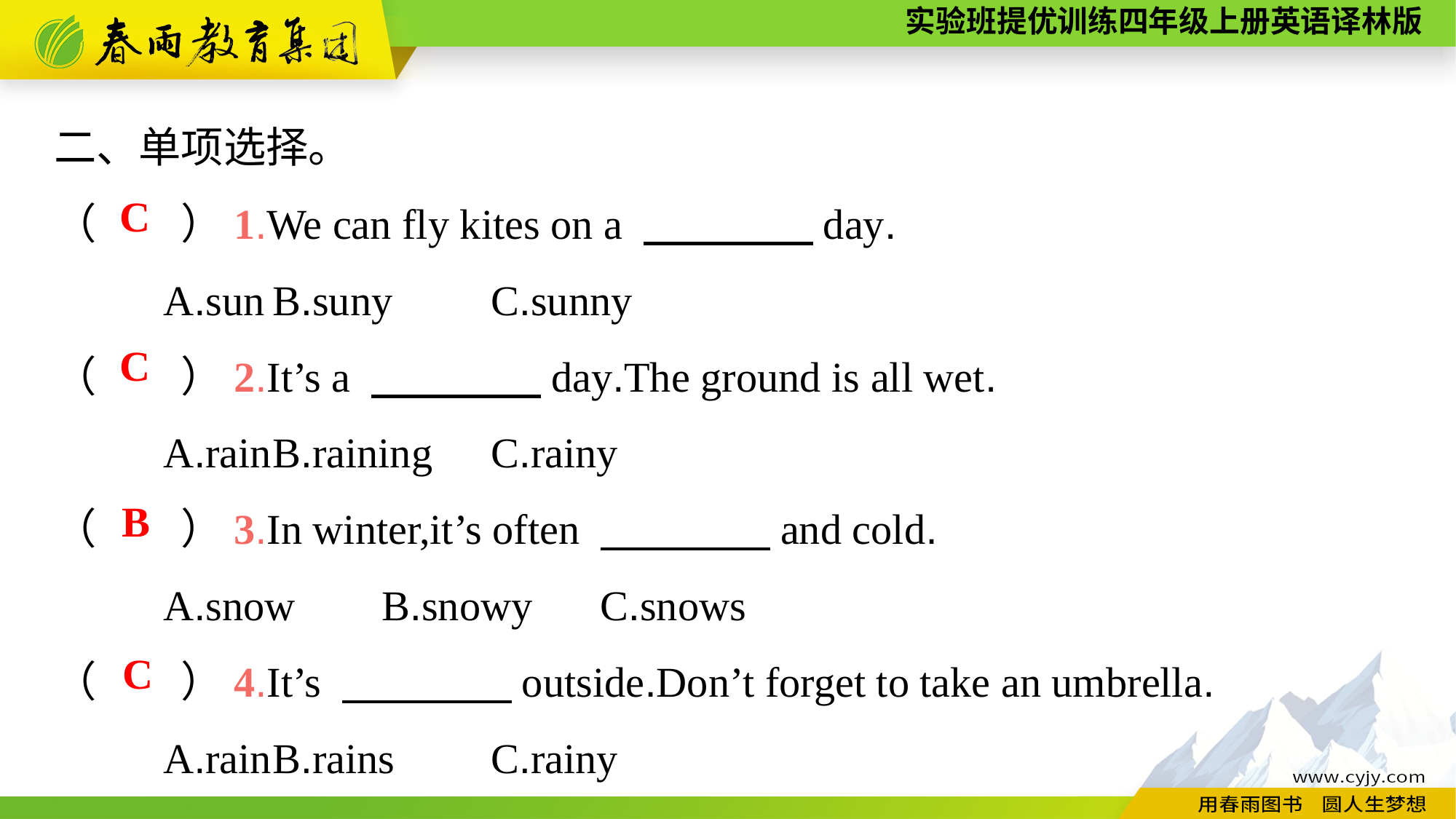

二、单项选择。
（　　）1.We can fly kites on a 　　　　day.
	A.sun	B.suny	C.sunny
（　　）2.It’s a 　　　　day.The ground is all wet.
	A.rain	B.raining	C.rainy
（　　）3.In winter,it’s often 　　　　and cold.
	A.snow	B.snowy	C.snows
（　　）4.It’s 　　　　outside.Don’t forget to take an umbrella.
	A.rain	B.rains	C.rainy
C
C
B
C